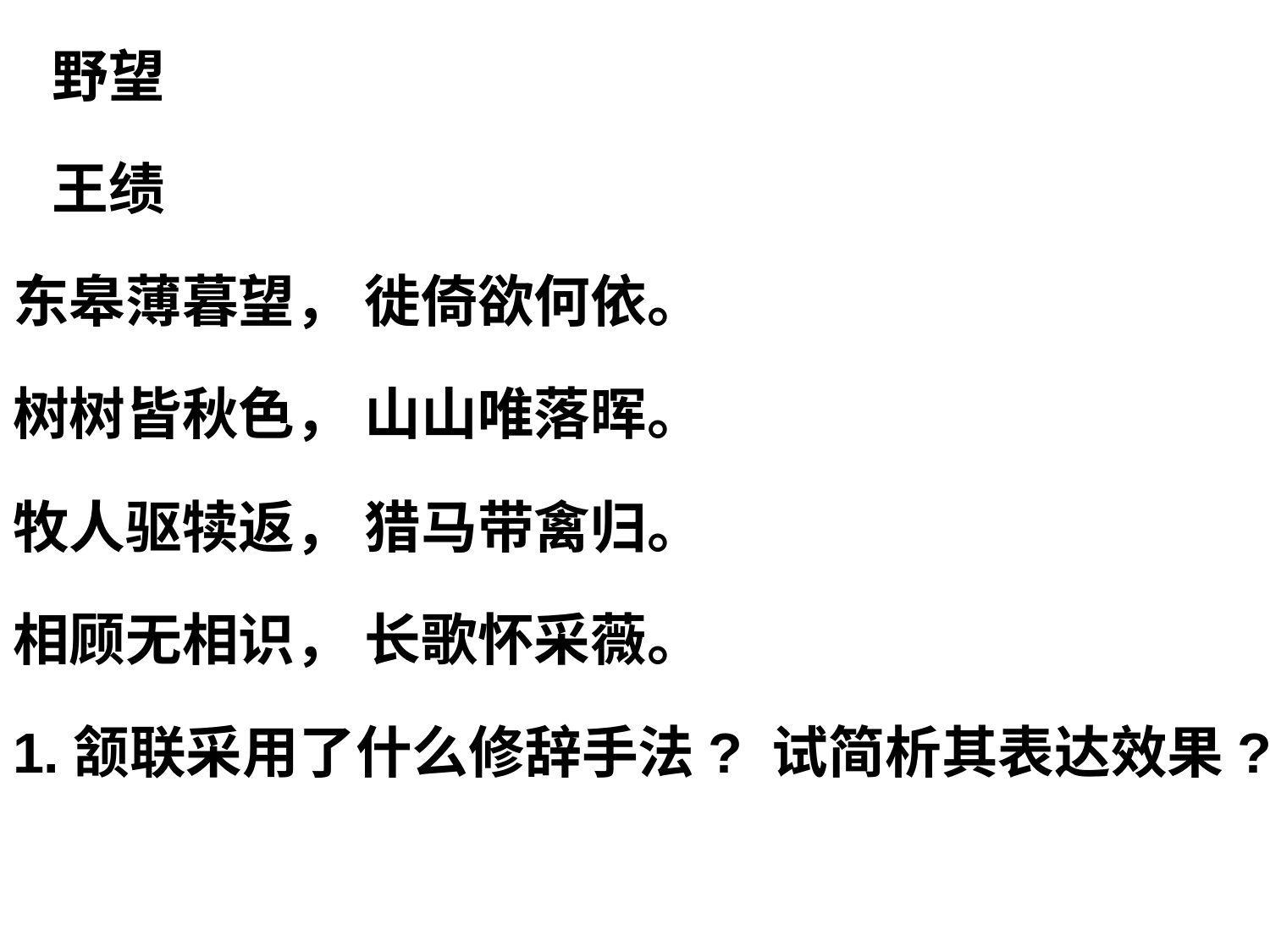

野望
  王绩
东皋薄暮望， 徙倚欲何依。
树树皆秋色， 山山唯落晖。
牧人驱犊返， 猎马带禽归。
相顾无相识， 长歌怀采薇。
1.颔联采用了什么修辞手法? 试简析其表达效果?